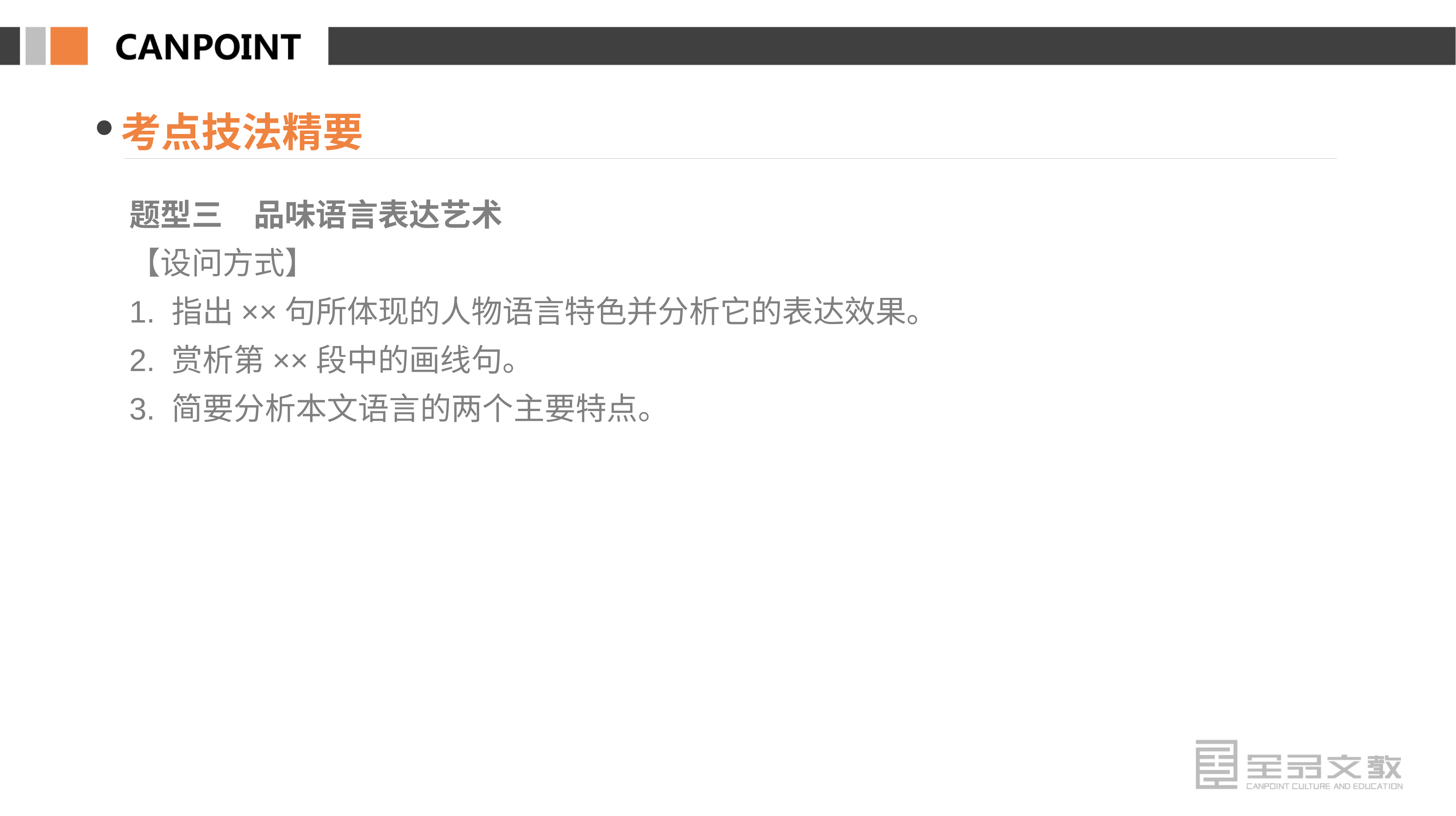

考点技法精要

题型三　品味语言表达艺术
【设问方式】
1. 指出××句所体现的人物语言特色并分析它的表达效果。
2. 赏析第××段中的画线句。
3. 简要分析本文语言的两个主要特点。